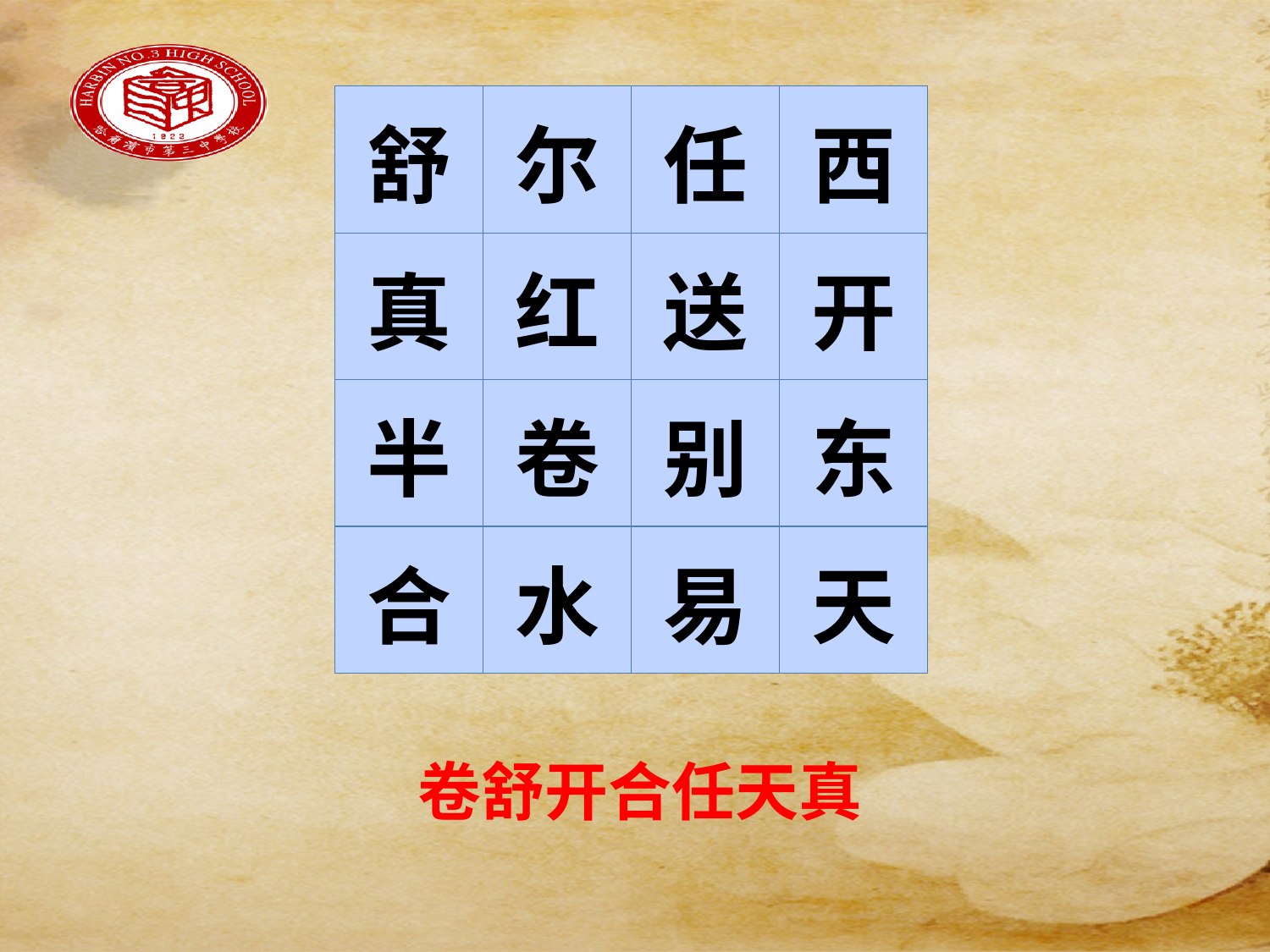

#
| 舒 | 尔 | 任 | 西 |
| --- | --- | --- | --- |
| 真 | 红 | 送 | 开 |
| 半 | 卷 | 别 | 东 |
| 合 | 水 | 易 | 天 |
卷舒开合任天真